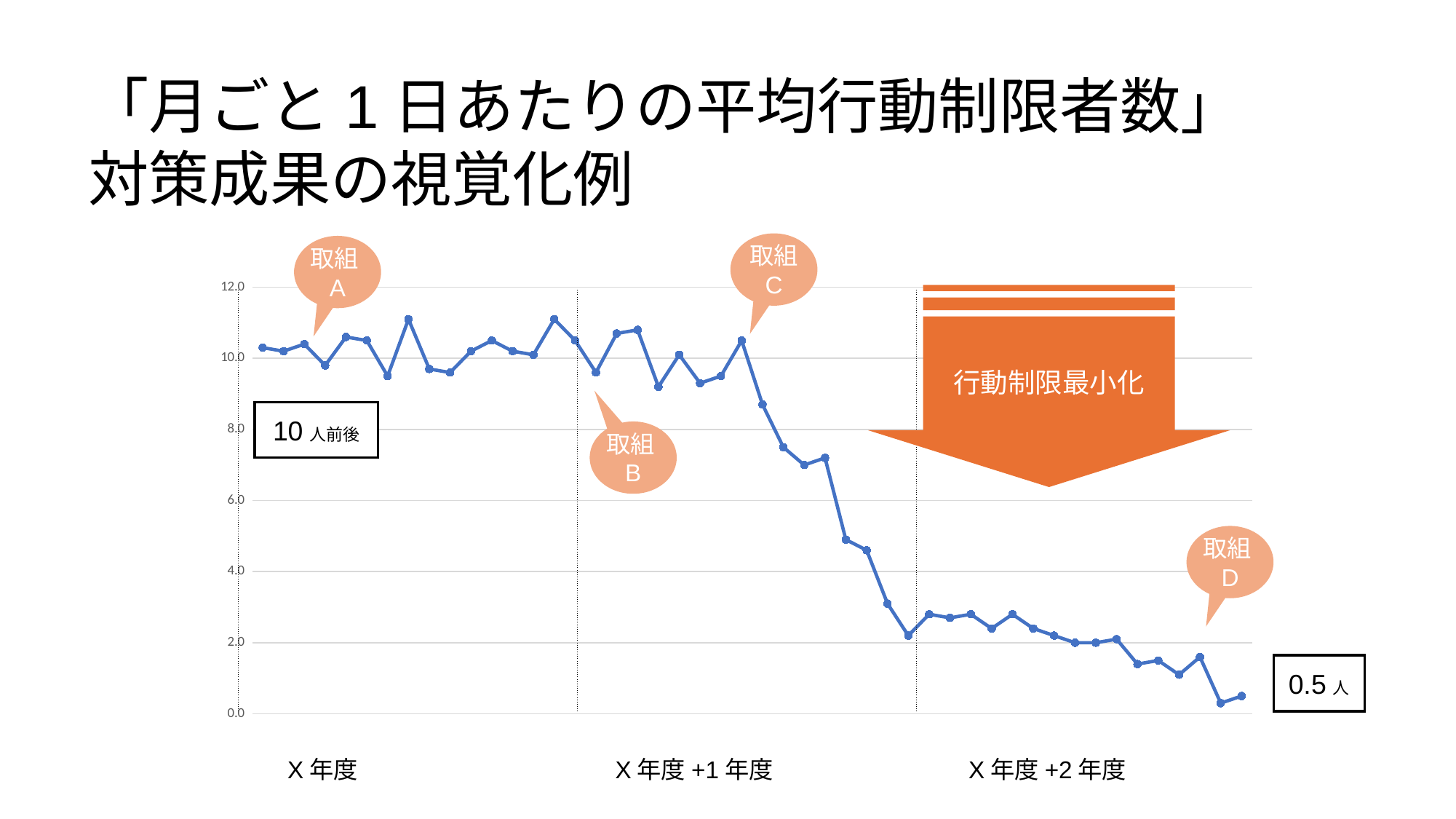

「月ごと1日あたりの平均行動制限者数」
対策成果の視覚化例
行動制限最小化
取組
C
取組A

### Chart

| Category |  |
|---|---|
|  |  |  |
| --- | --- | --- |
10人前後
取組B
取組D
0.5人
X年度
X年度+1年度
X年度+2年度